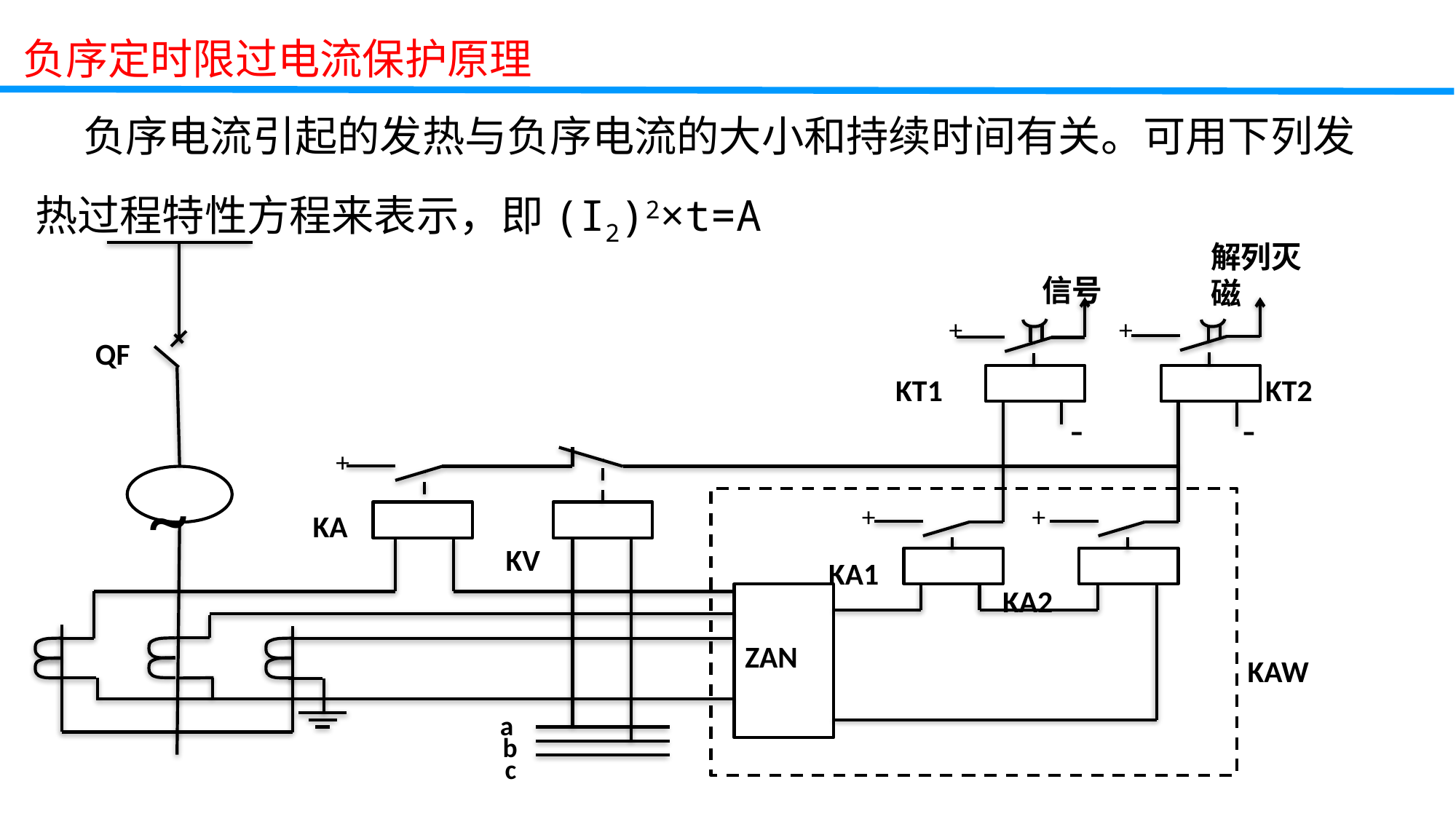

负序定时限过电流保护原理
    负序电流引起的发热与负序电流的大小和持续时间有关。可用下列发热过程特性方程来表示，即(I2)2×t=A
教学重点
解列灭磁
信号
+
+

QF
KT1

KT2
-
-
+
~

+
+
KA

KV

KA1
KA2

ZAN

KAW
a
b
c
教学难